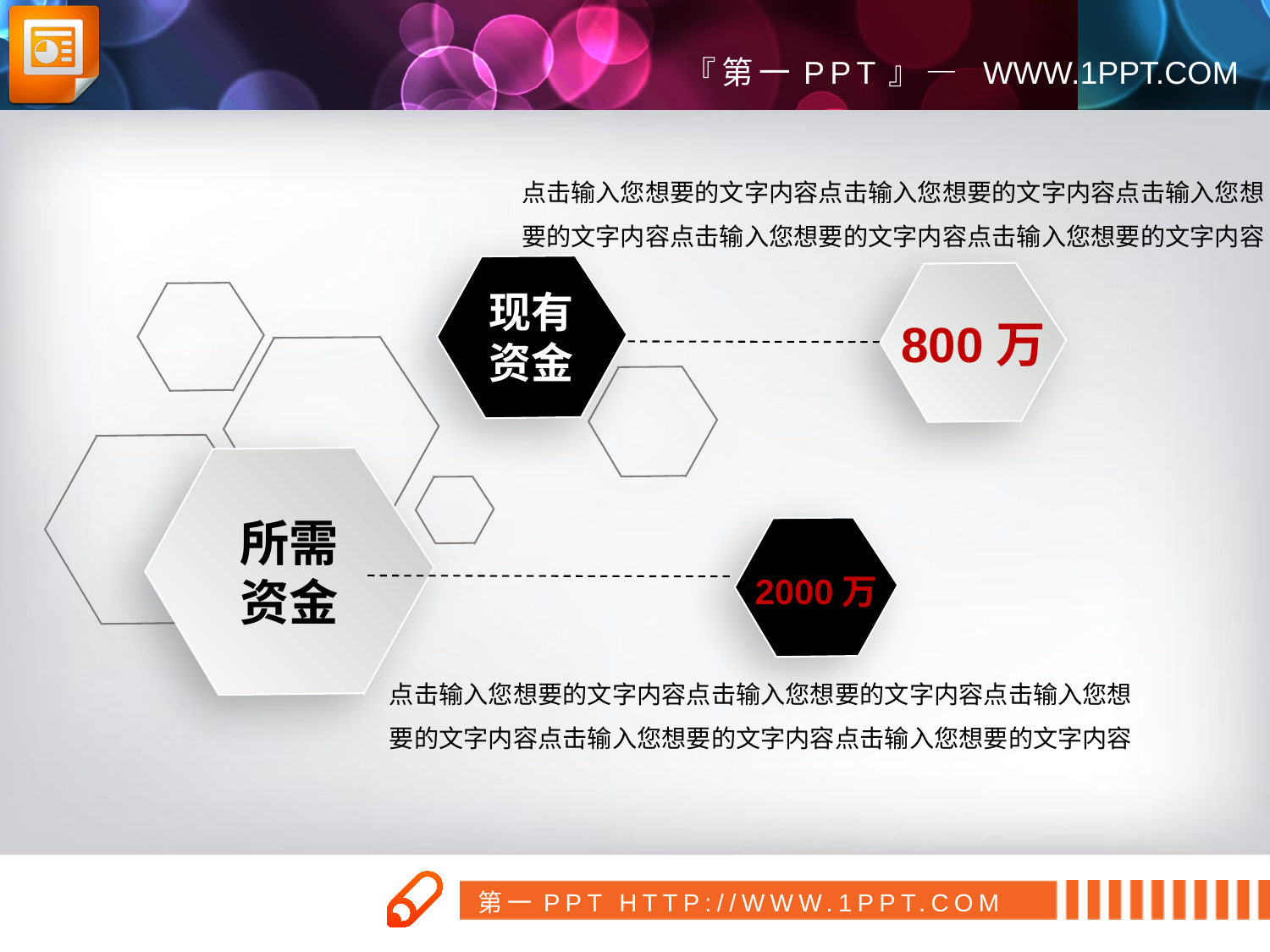

点击输入您想要的文字内容点击输入您想要的文字内容点击输入您想要的文字内容点击输入您想要的文字内容点击输入您想要的文字内容

现有
资金
800万

所需
资金

2000万
点击输入您想要的文字内容点击输入您想要的文字内容点击输入您想要的文字内容点击输入您想要的文字内容点击输入您想要的文字内容